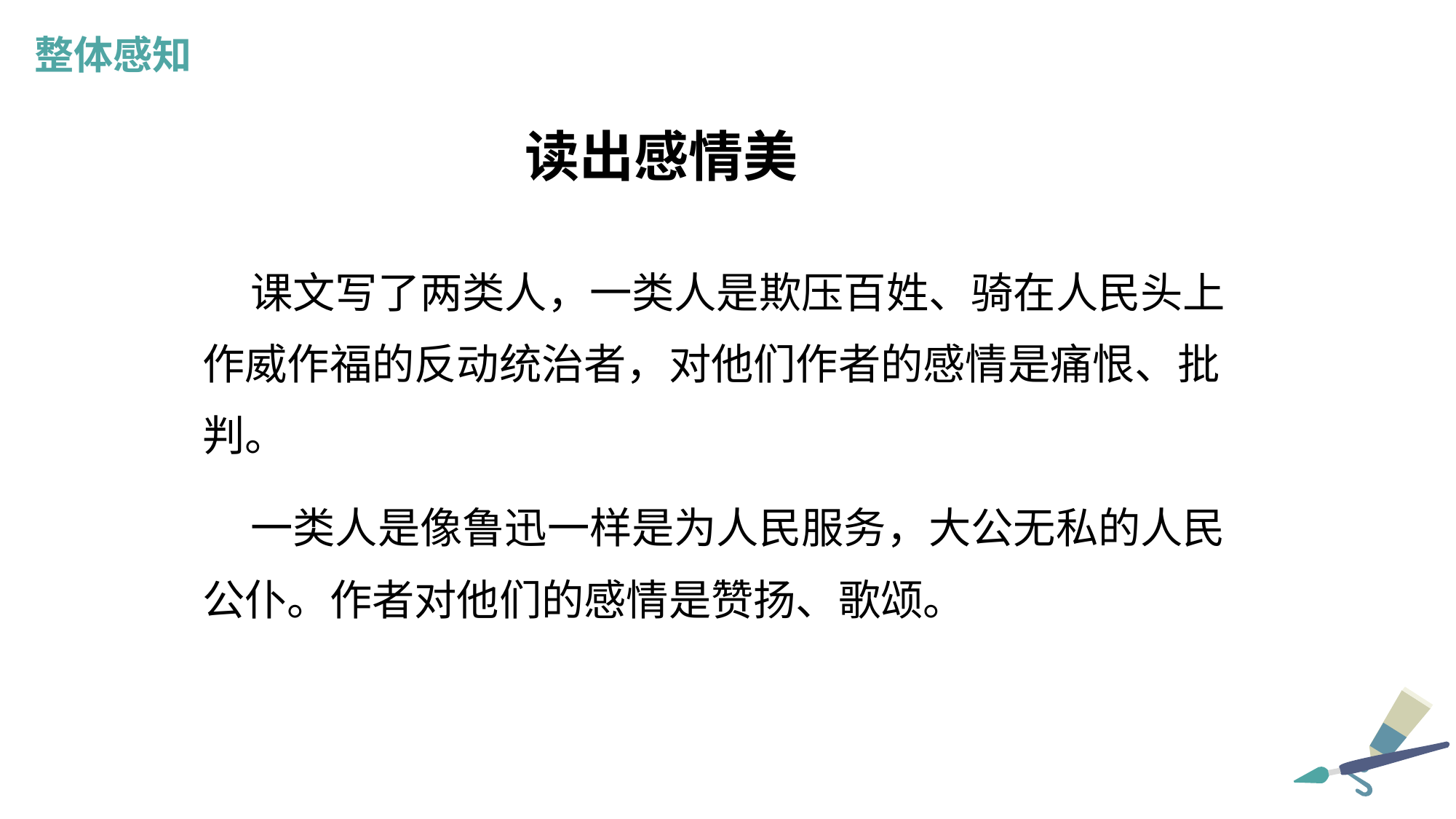

整体感知
读出感情美
    课文写了两类人，一类人是欺压百姓、骑在人民头上作威作福的反动统治者，对他们作者的感情是痛恨、批判。
    一类人是像鲁迅一样是为人民服务，大公无私的人民公仆。作者对他们的感情是赞扬、歌颂。